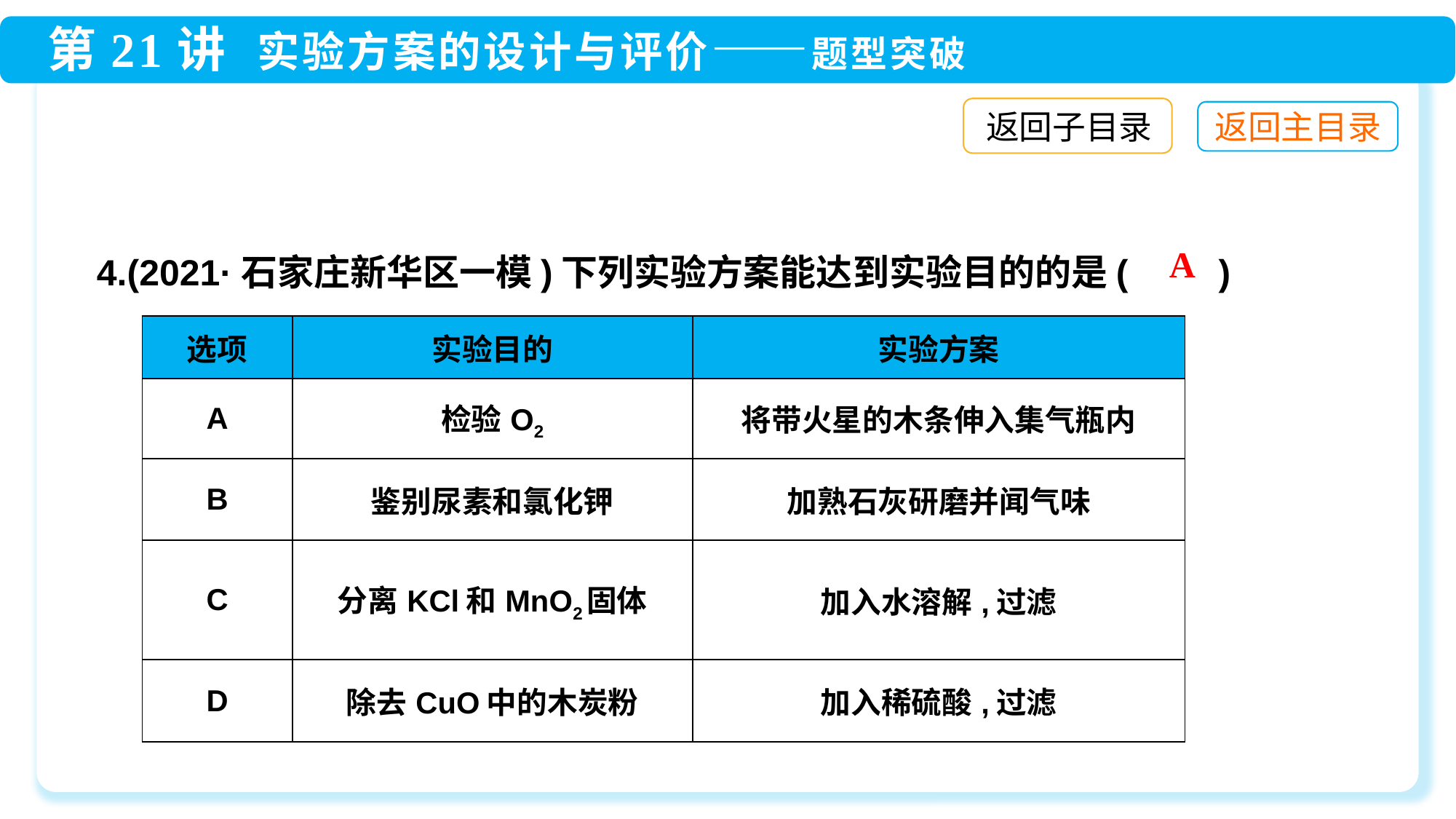

返回子目录
4.(2021·石家庄新华区一模)下列实验方案能达到实验目的的是(　　)
A
| 选项 | 实验目的 | 实验方案 |
| --- | --- | --- |
| A | 检验O2 | 将带火星的木条伸入集气瓶内 |
| B | 鉴别尿素和氯化钾 | 加熟石灰研磨并闻气味 |
| C | 分离KCl和MnO2固体 | 加入水溶解,过滤 |
| D | 除去CuO中的木炭粉 | 加入稀硫酸,过滤 |